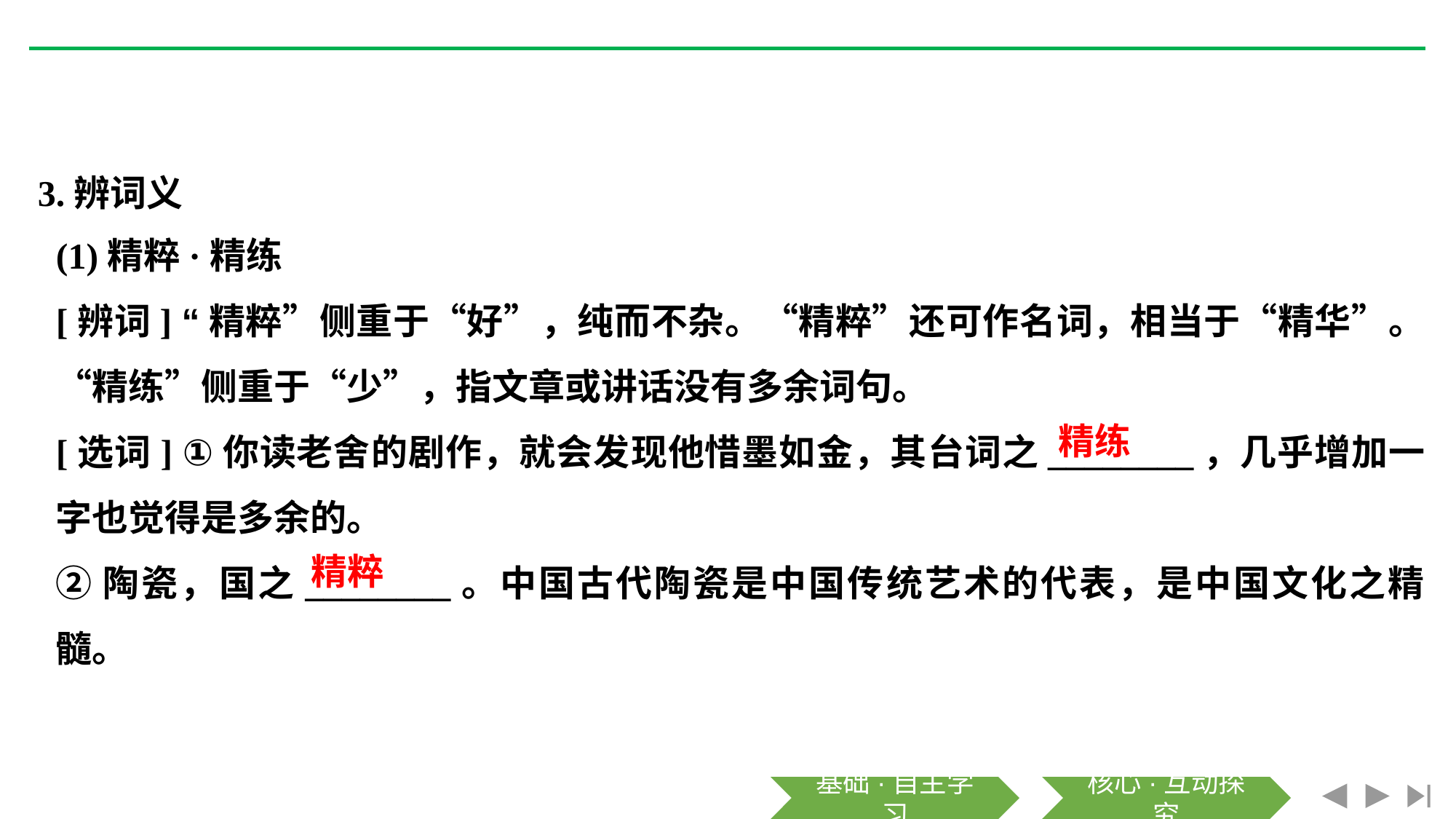

3.辨词义
(1)精粹·精练
[辨词] “精粹”侧重于“好”，纯而不杂。“精粹”还可作名词，相当于“精华”。“精练”侧重于“少”，指文章或讲话没有多余词句。
[选词] ①你读老舍的剧作，就会发现他惜墨如金，其台词之________，几乎增加一字也觉得是多余的。
②陶瓷，国之________。中国古代陶瓷是中国传统艺术的代表，是中国文化之精髓。
精练
精粹